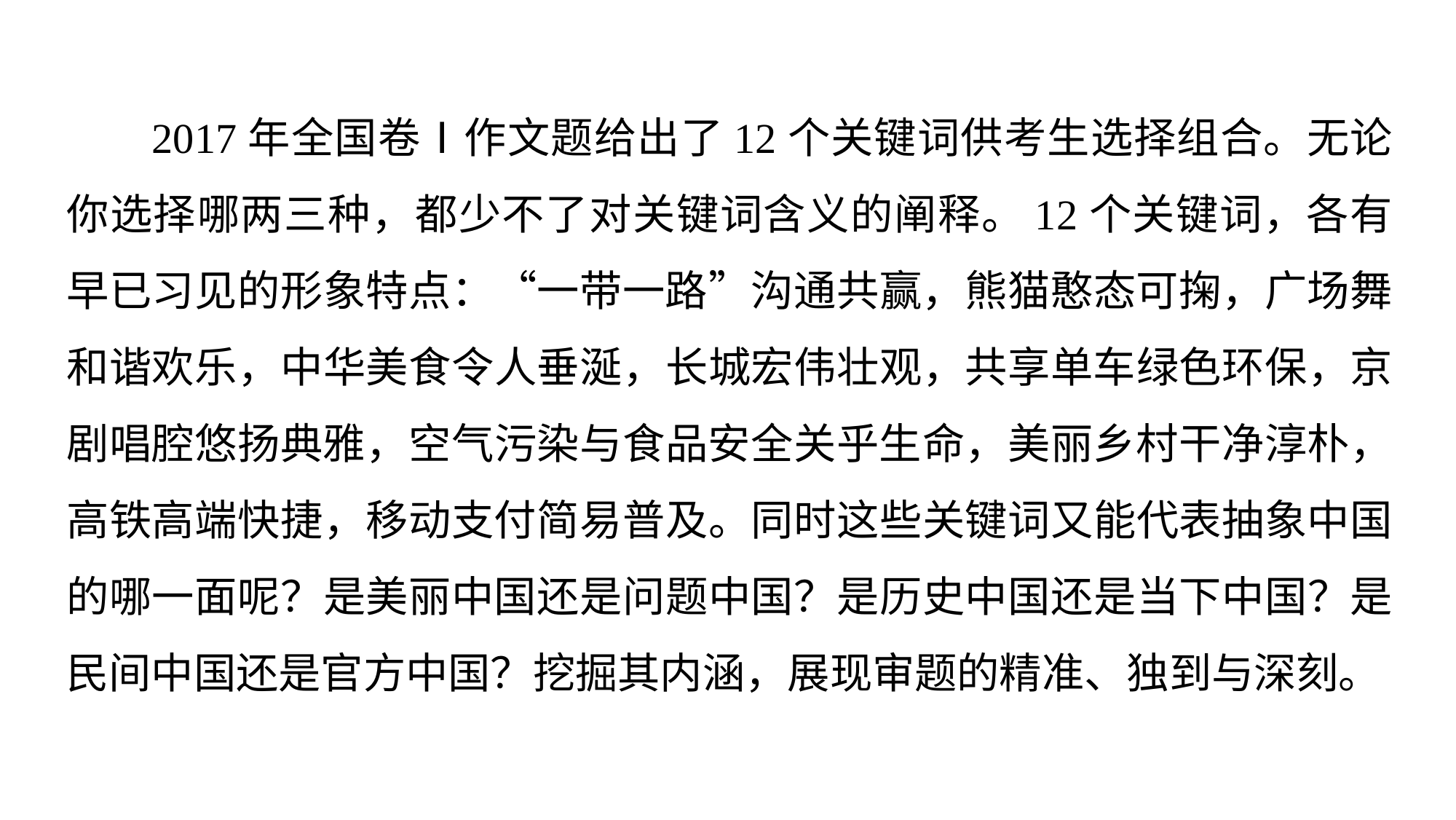

2017年全国卷Ⅰ作文题给出了12个关键词供考生选择组合。无论你选择哪两三种，都少不了对关键词含义的阐释。12个关键词，各有早已习见的形象特点：“一带一路”沟通共赢，熊猫憨态可掬，广场舞和谐欢乐，中华美食令人垂涎，长城宏伟壮观，共享单车绿色环保，京剧唱腔悠扬典雅，空气污染与食品安全关乎生命，美丽乡村干净淳朴，高铁高端快捷，移动支付简易普及。同时这些关键词又能代表抽象中国的哪一面呢？是美丽中国还是问题中国？是历史中国还是当下中国？是民间中国还是官方中国？挖掘其内涵，展现审题的精准、独到与深刻。